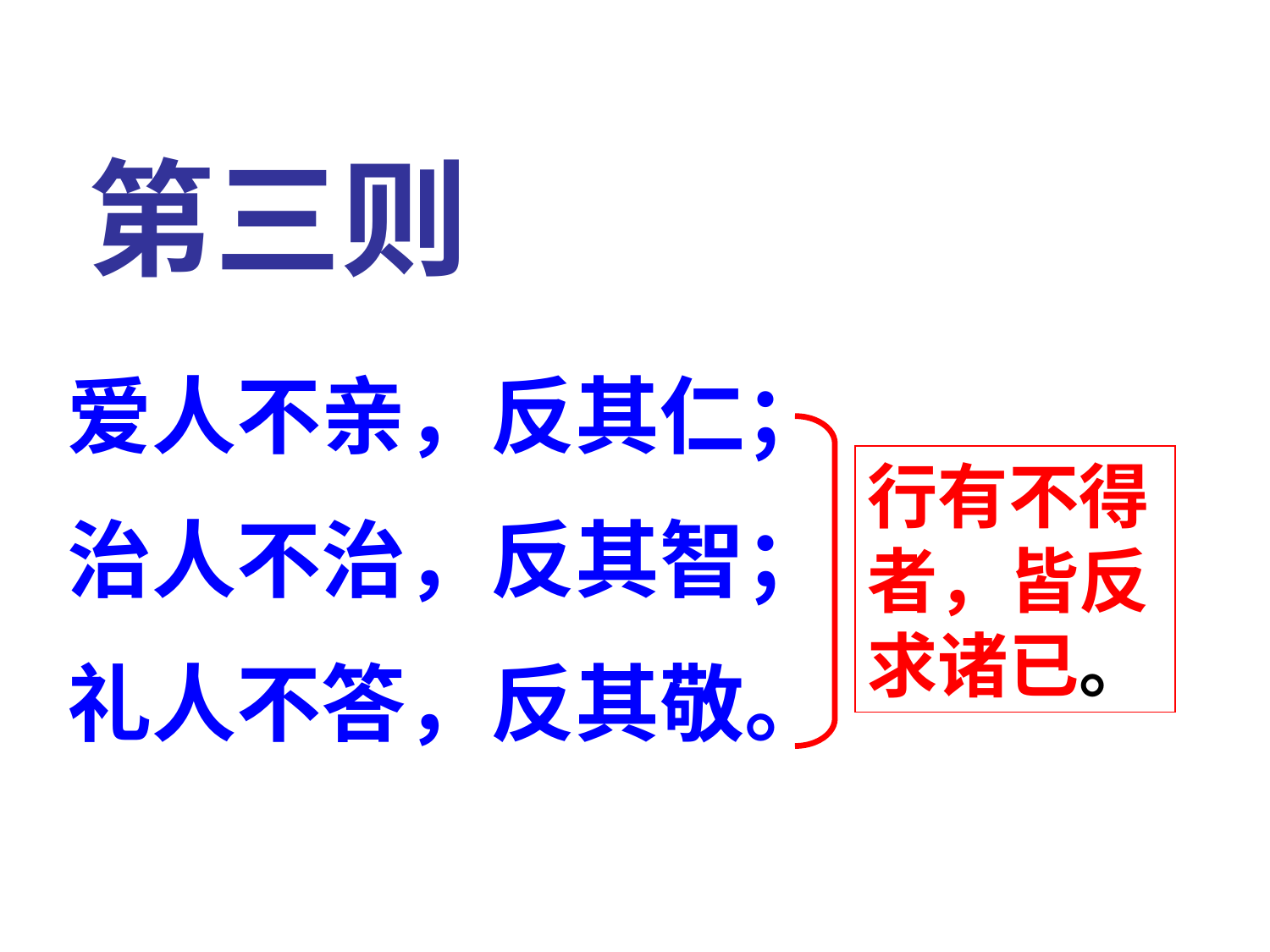

第三则
爱人不亲，反其仁；
治人不治，反其智；
礼人不答，反其敬。

行有不得者，皆反求诸已。